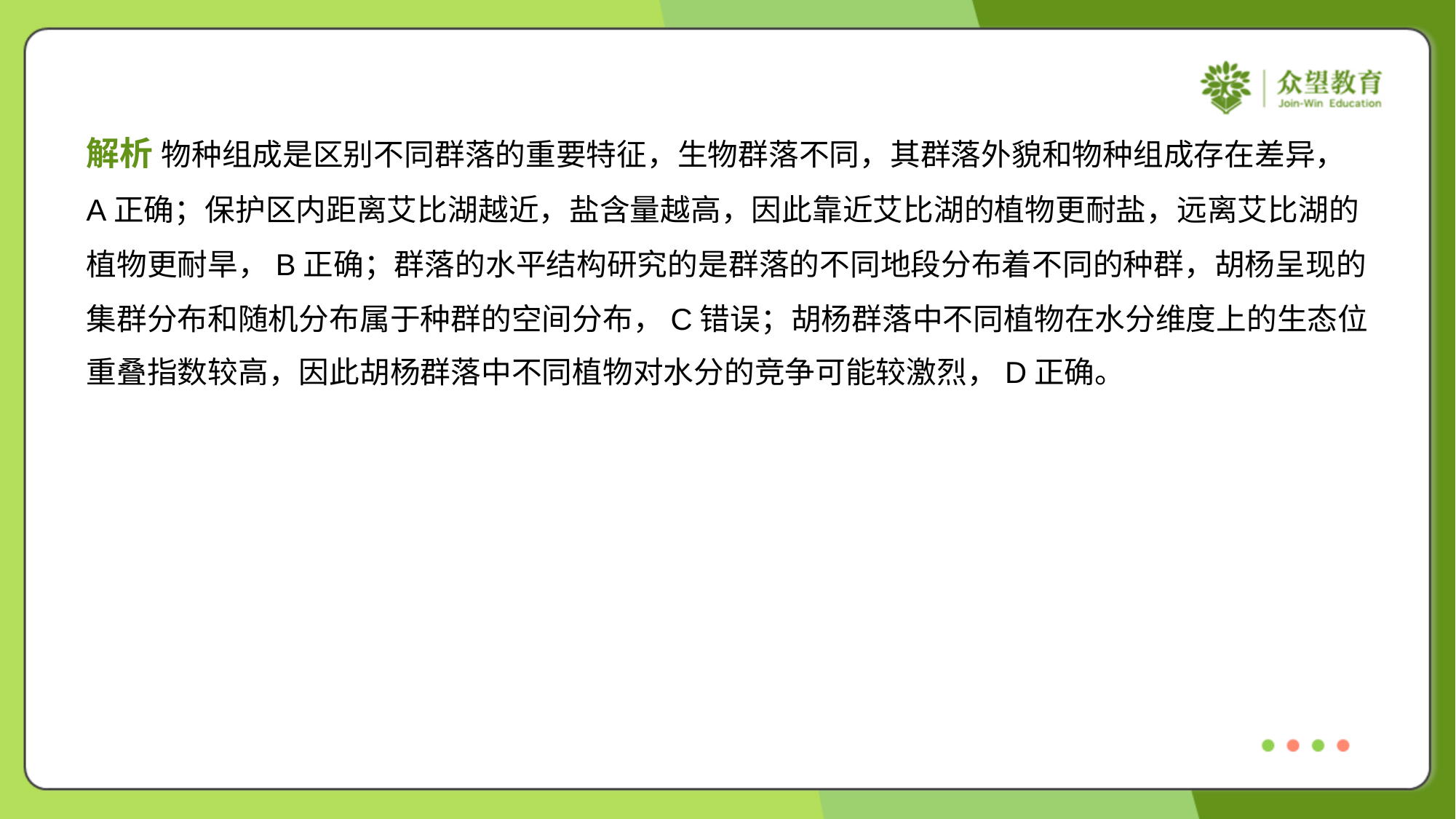

解析 物种组成是区别不同群落的重要特征，生物群落不同，其群落外貌和物种组成存在差异，
A正确；保护区内距离艾比湖越近，盐含量越高，因此靠近艾比湖的植物更耐盐，远离艾比湖的
植物更耐旱，B正确；群落的水平结构研究的是群落的不同地段分布着不同的种群，胡杨呈现的
集群分布和随机分布属于种群的空间分布，C错误；胡杨群落中不同植物在水分维度上的生态位
重叠指数较高，因此胡杨群落中不同植物对水分的竞争可能较激烈，D正确。